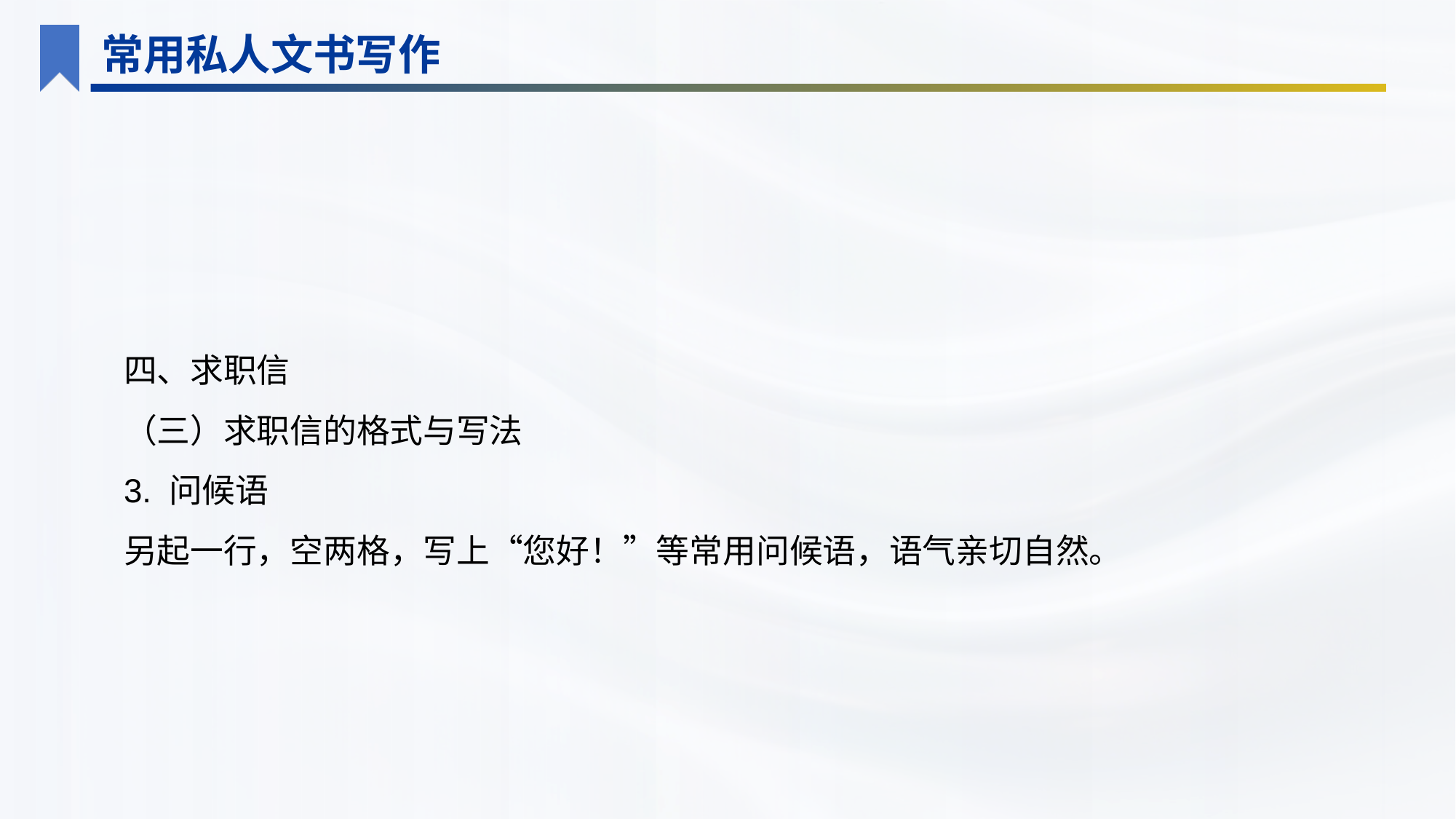

常用私人文书写作
四、求职信
（三）求职信的格式与写法
3. 问候语
另起一行，空两格，写上“您好！”等常用问候语，语气亲切自然。